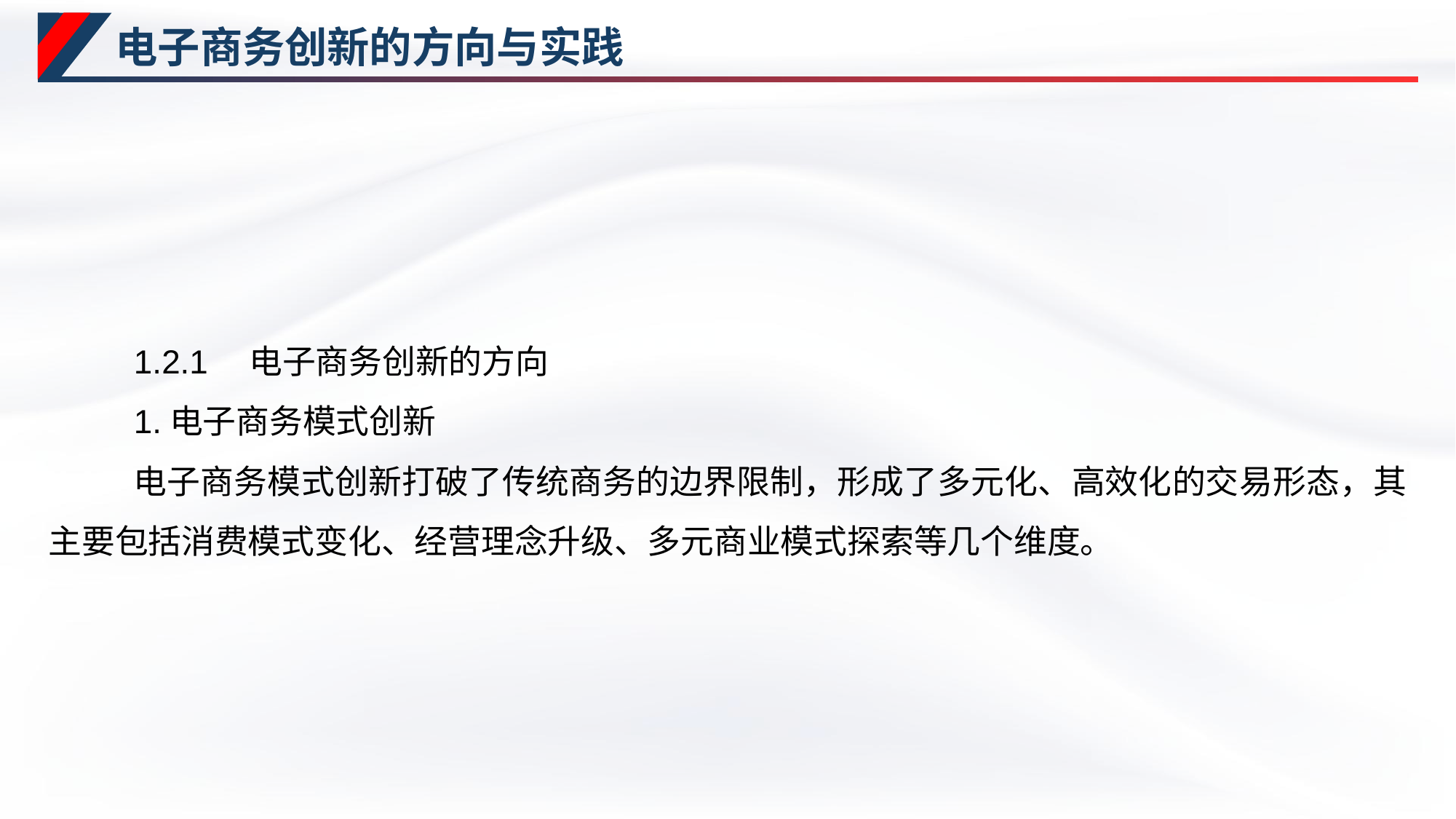

# 电子商务创新的方向与实践
1.2.1　电子商务创新的方向
1.电子商务模式创新
电子商务模式创新打破了传统商务的边界限制，形成了多元化、高效化的交易形态，其主要包括消费模式变化、经营理念升级、多元商业模式探索等几个维度。